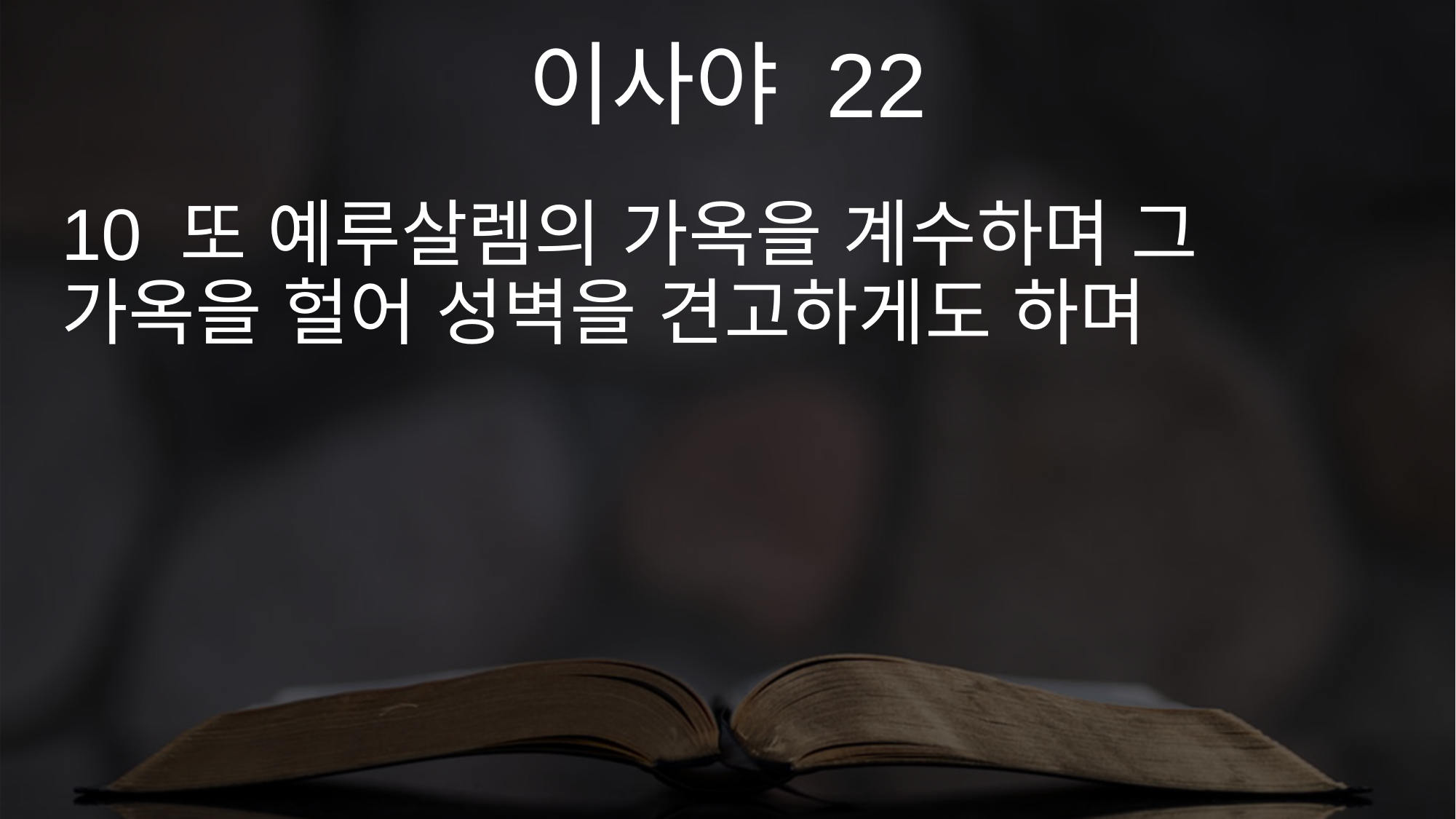

이사야 22
10 또 예루살렘의 가옥을 계수하며 그 가옥을 헐어 성벽을 견고하게도 하며